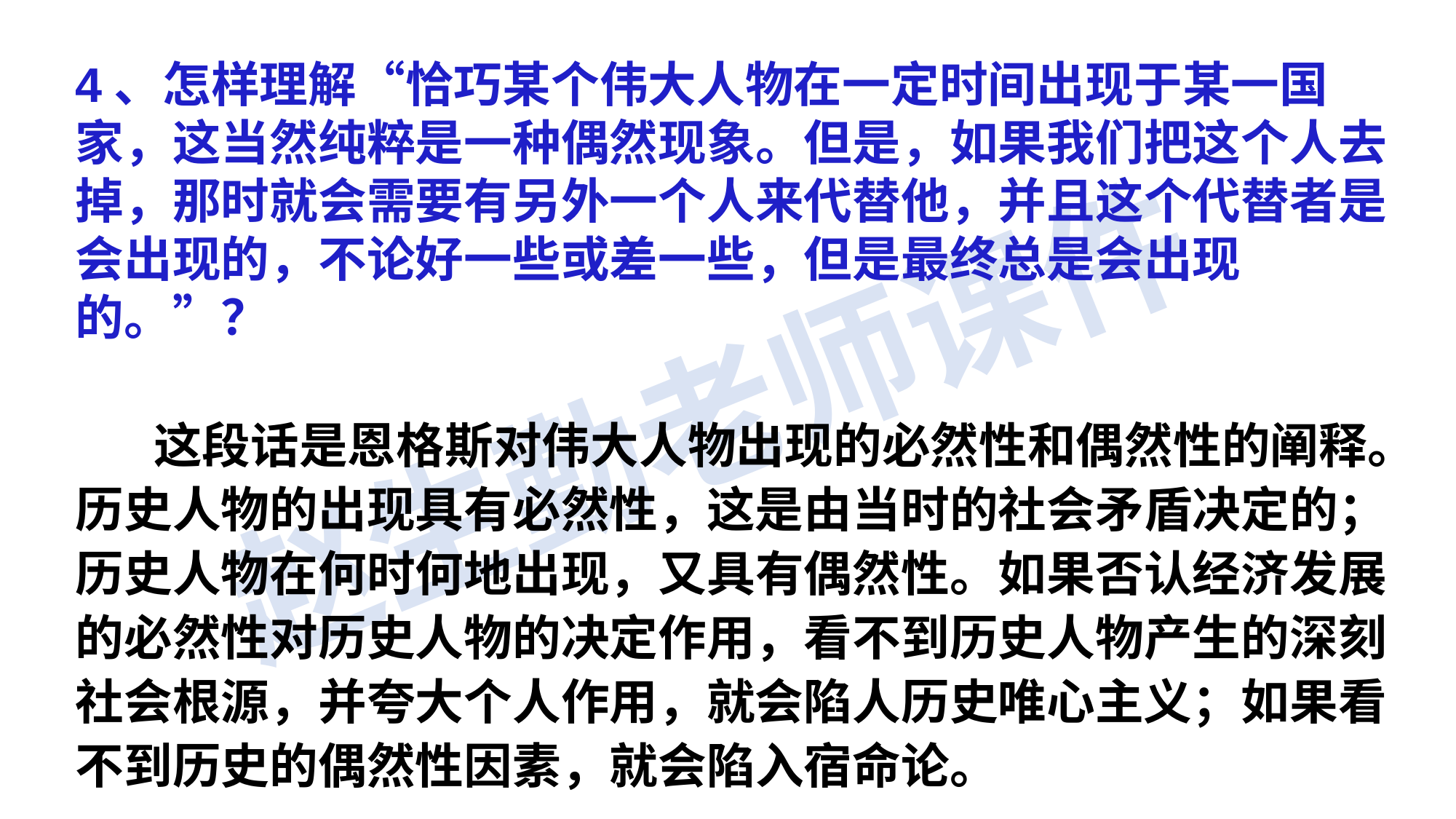

4、怎样理解“恰巧某个伟大人物在一定时间出现于某一国家，这当然纯粹是一种偶然现象。但是，如果我们把这个人去掉，那时就会需要有另外一个人来代替他，并且这个代替者是会出现的，不论好一些或差一些，但是最终总是会出现的。”？
      这段话是恩格斯对伟大人物出现的必然性和偶然性的阐释。历史人物的出现具有必然性，这是由当时的社会矛盾决定的；历史人物在何时何地出现，又具有偶然性。如果否认经济发展的必然性对历史人物的决定作用，看不到历史人物产生的深刻社会根源，并夸大个人作用，就会陷人历史唯心主义；如果看不到历史的偶然性因素，就会陷入宿命论。